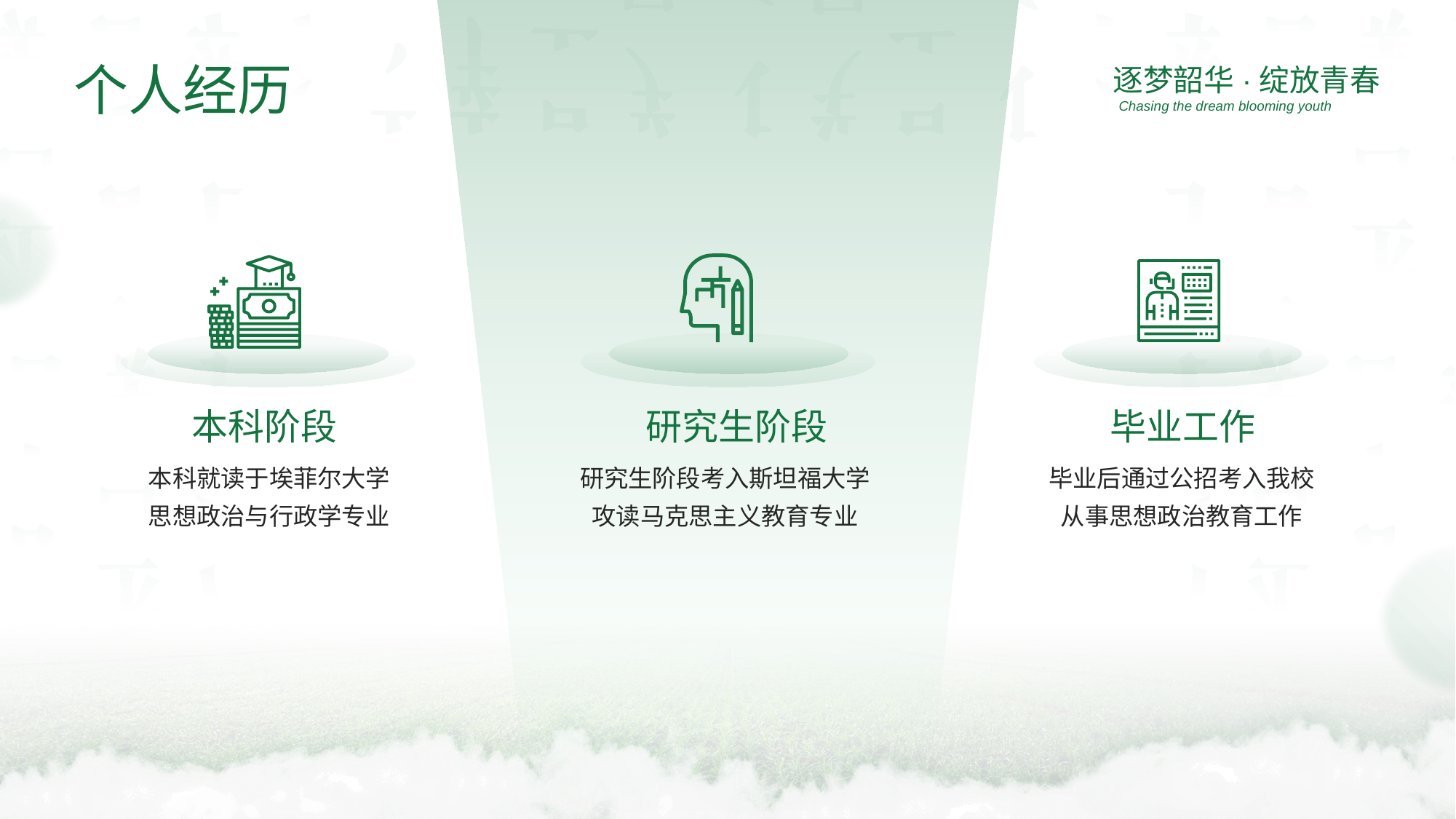

个人经历
逐梦韶华·绽放青春
Chasing the dream blooming youth

毕业工作
本科阶段
研究生阶段
本科就读于埃菲尔大学
思想政治与行政学专业
研究生阶段考入斯坦福大学攻读马克思主义教育专业
毕业后通过公招考入我校
从事思想政治教育工作